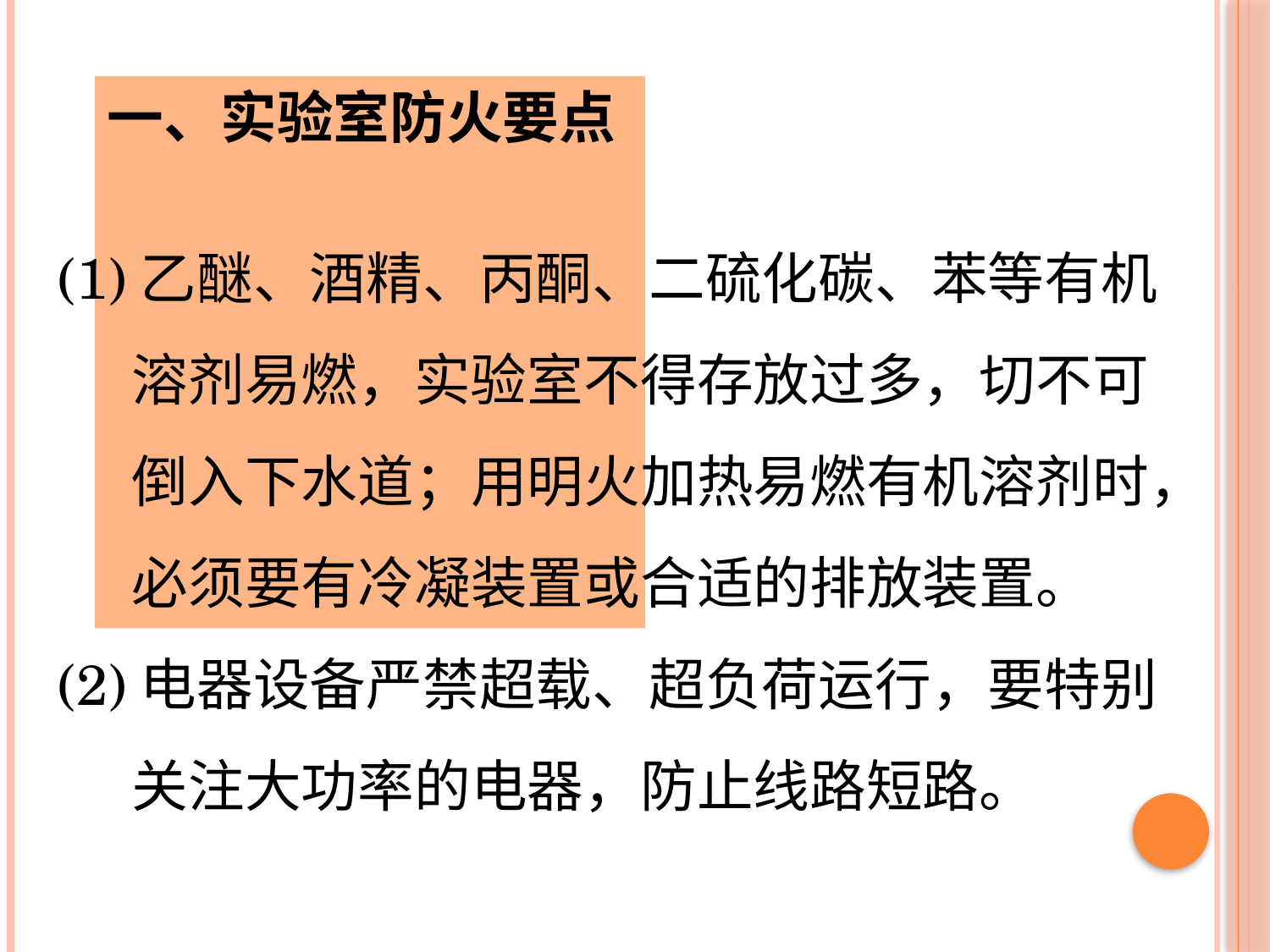

一、实验室防火要点
(1)乙醚、酒精、丙酮、二硫化碳、苯等有机溶剂易燃，实验室不得存放过多，切不可倒入下水道；用明火加热易燃有机溶剂时，必须要有冷凝装置或合适的排放装置。
(2)电器设备严禁超载、超负荷运行，要特别关注大功率的电器，防止线路短路。